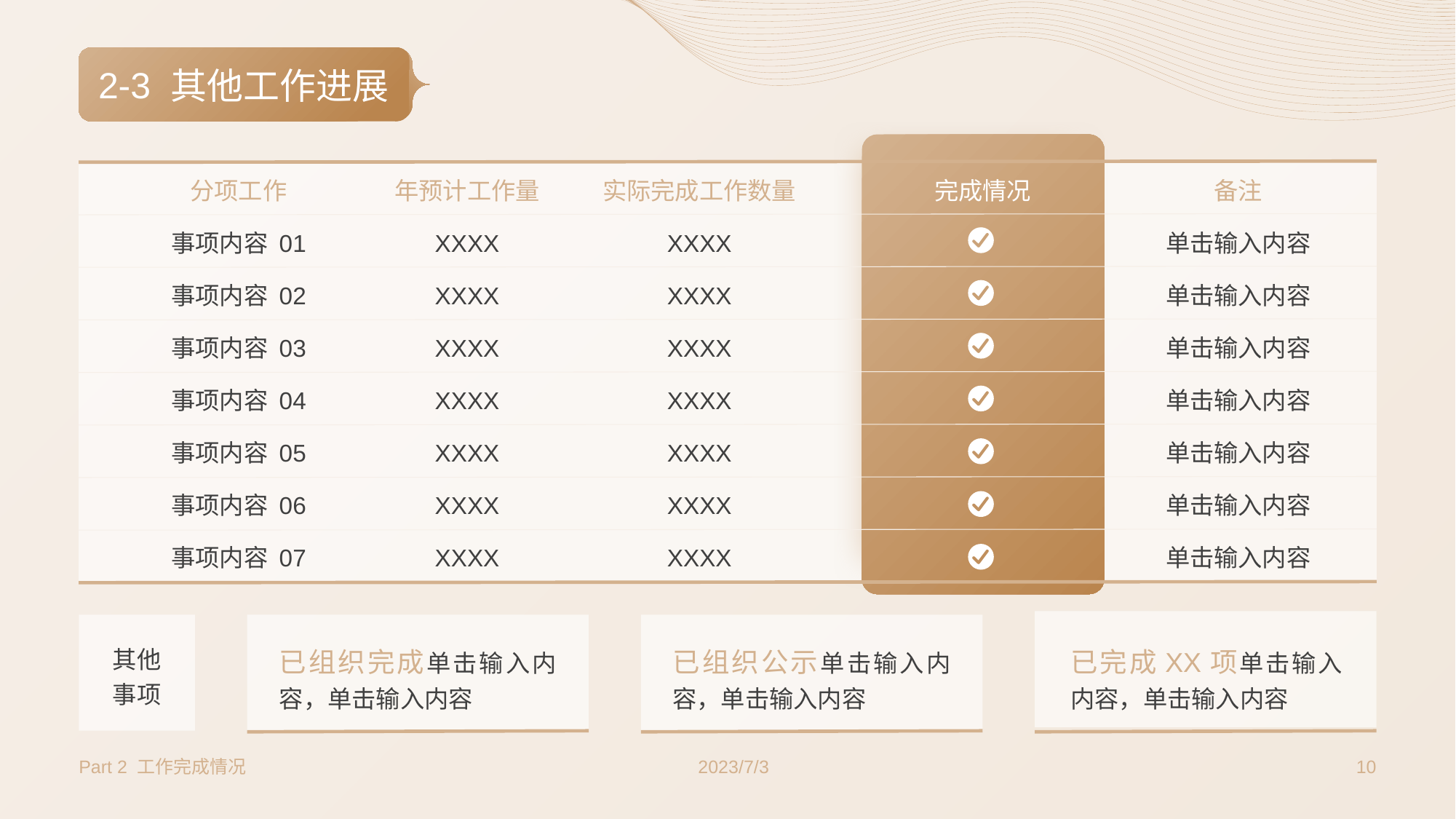

2-3
# 其他工作进展

分项工作
年预计工作量
实际完成工作数量
完成情况
备注

事项内容 01
XXXX
XXXX
单击输入内容

事项内容 02
XXXX
XXXX
单击输入内容

事项内容 03
XXXX
XXXX
单击输入内容
事项内容 04
XXXX
XXXX
单击输入内容

事项内容 05
XXXX
XXXX
单击输入内容

事项内容 06
XXXX
XXXX
单击输入内容

事项内容 07
XXXX
XXXX
单击输入内容

已完成XX项单击输入内容，单击输入内容

其他
事项

已组织完成单击输入内容，单击输入内容

已组织公示单击输入内容，单击输入内容
Part 2 工作完成情况
2023/7/3
10